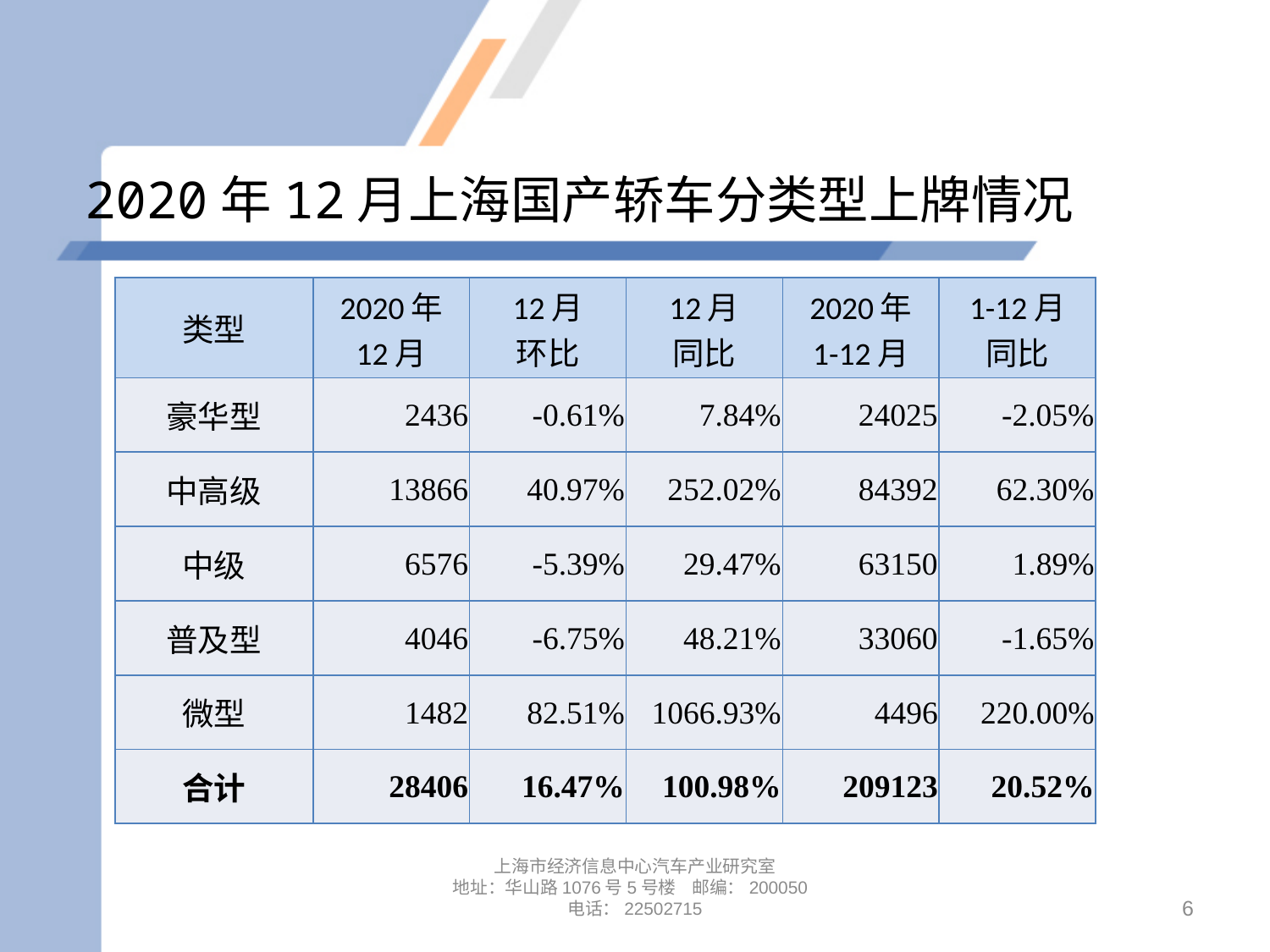

# 2020年12月上海国产轿车分类型上牌情况
| 类型 | 2020年 12月 | 12月 环比 | 12月 同比 | 2020年 1-12月 | 1-12月 同比 |
| --- | --- | --- | --- | --- | --- |
| 豪华型 | 2436 | -0.61% | 7.84% | 24025 | -2.05% |
| 中高级 | 13866 | 40.97% | 252.02% | 84392 | 62.30% |
| 中级 | 6576 | -5.39% | 29.47% | 63150 | 1.89% |
| 普及型 | 4046 | -6.75% | 48.21% | 33060 | -1.65% |
| 微型 | 1482 | 82.51% | 1066.93% | 4496 | 220.00% |
| 合计 | 28406 | 16.47% | 100.98% | 209123 | 20.52% |
上海市经济信息中心汽车产业研究室
地址：华山路1076号5号楼    邮编：200050
电话：22502715

6